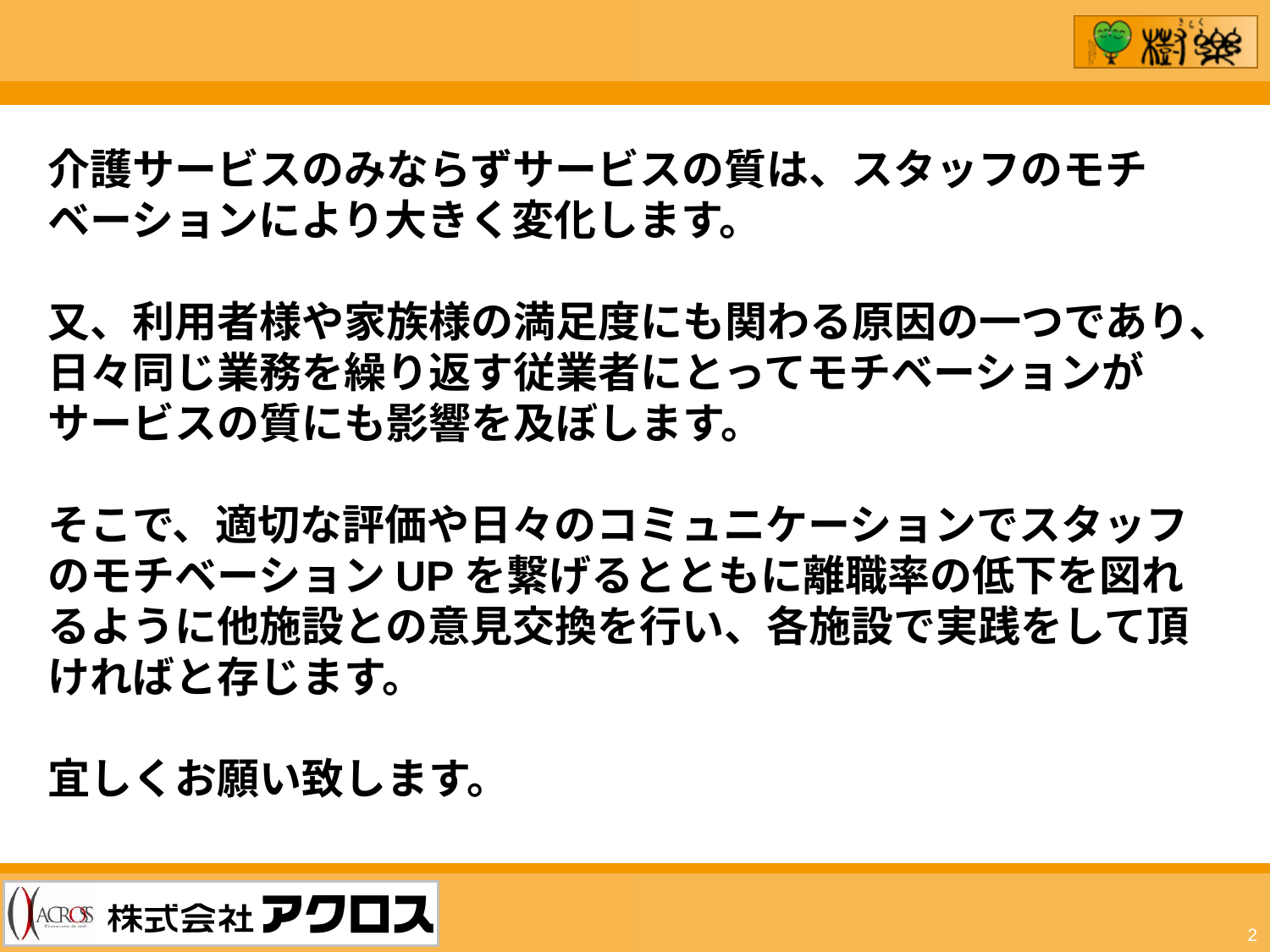

介護サービスのみならずサービスの質は、スタッフのモチベーションにより大きく変化します。

又、利用者様や家族様の満足度にも関わる原因の一つであり、日々同じ業務を繰り返す従業者にとってモチベーションがサービスの質にも影響を及ぼします。

そこで、適切な評価や日々のコミュニケーションでスタッフのモチベーションUPを繋げるとともに離職率の低下を図れるように他施設との意見交換を行い、各施設で実践をして頂ければと存じます。

宜しくお願い致します。
2